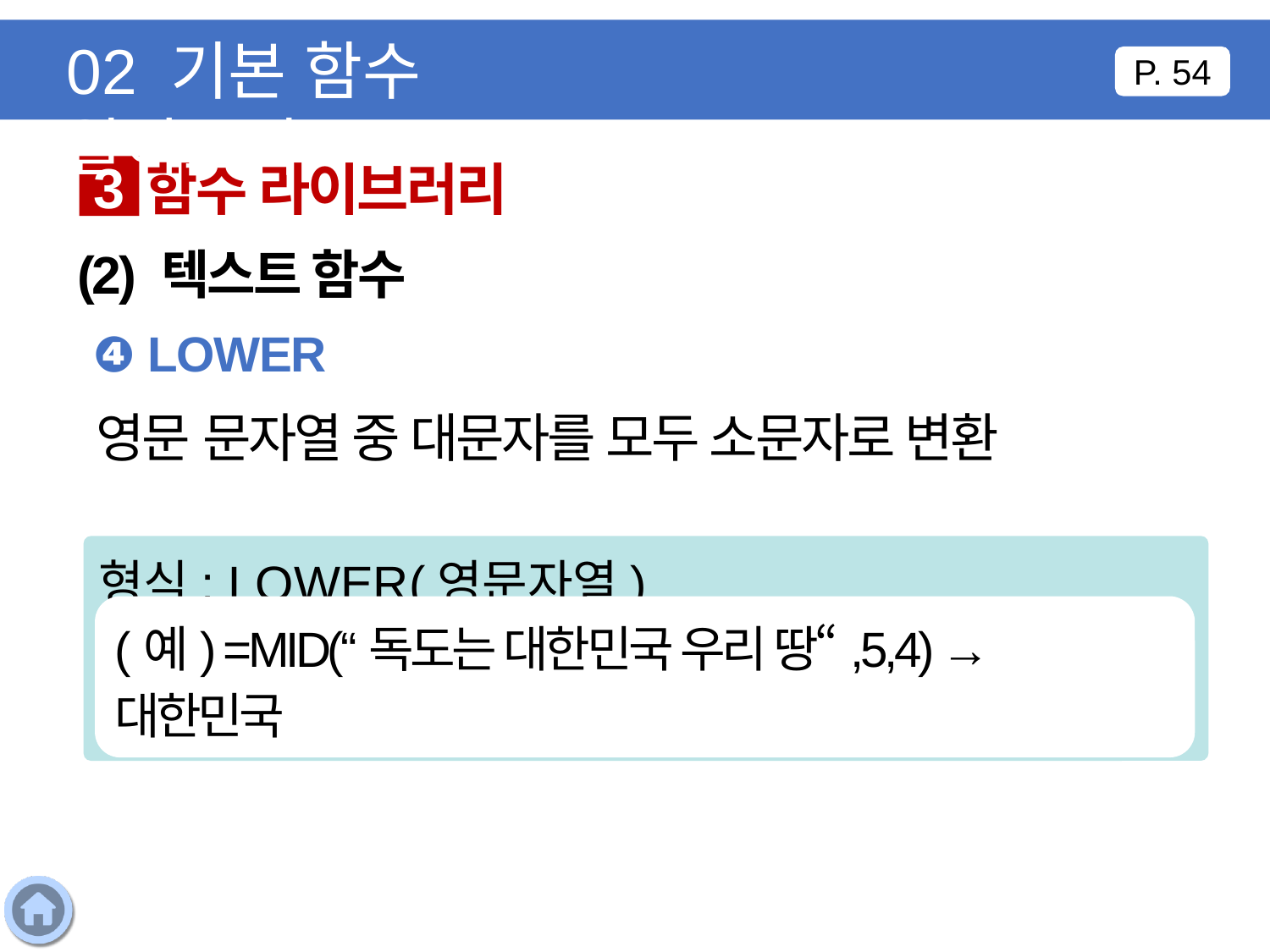

02 기본 함수 알아보기
P. 54
함수 라이브러리
3
(2) 텍스트 함수
❹ LOWER
영문 문자열 중 대문자를 모두 소문자로 변환
형식: LOWER(영문자열)
(예) =MID(“독도는 대한민국 우리 땅“,5,4) → 대한민국